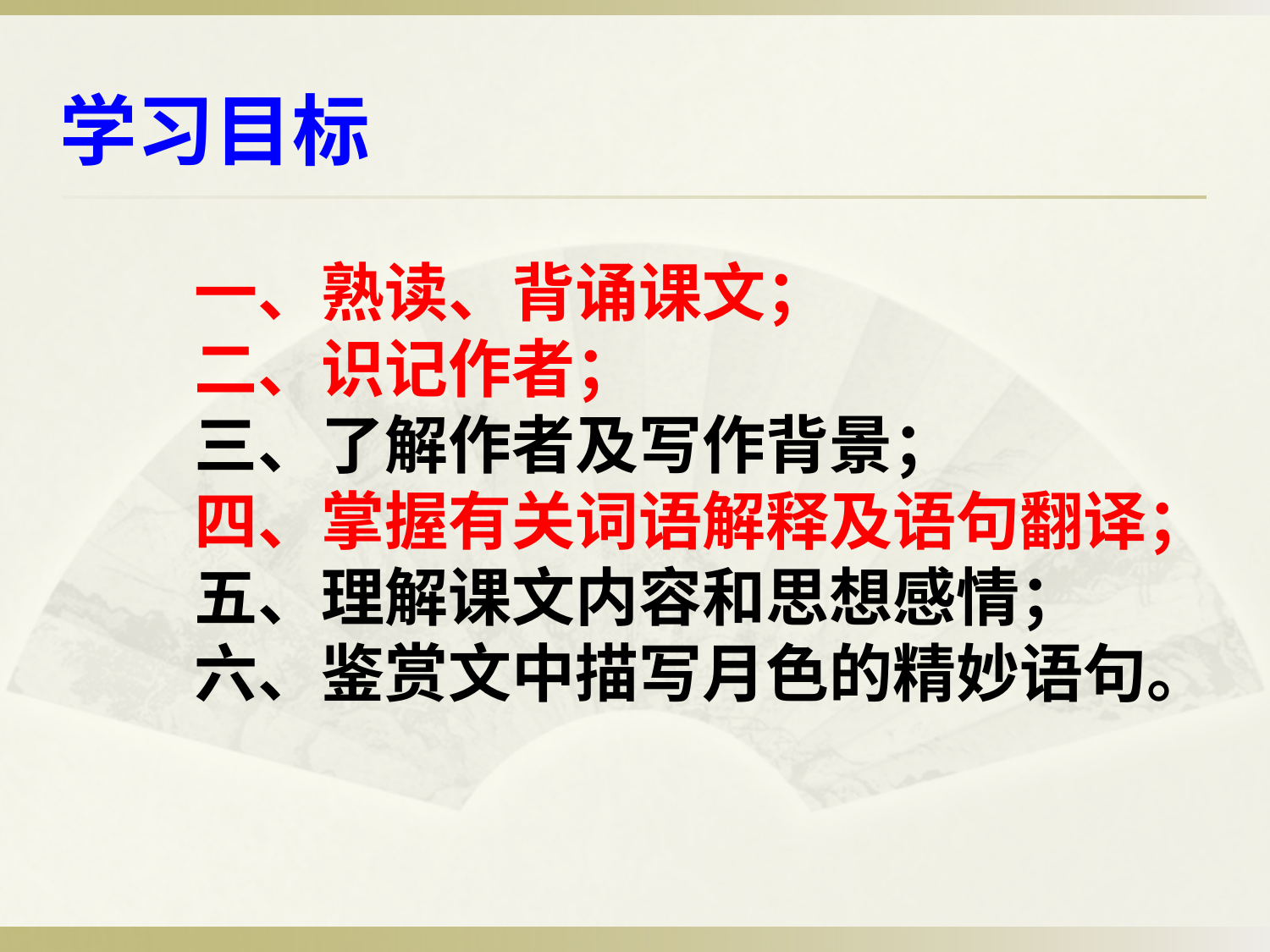

学习目标
一、熟读、背诵课文；
二、识记作者；
三、了解作者及写作背景；
四、掌握有关词语解释及语句翻译；
五、理解课文内容和思想感情；
六、鉴赏文中描写月色的精妙语句。